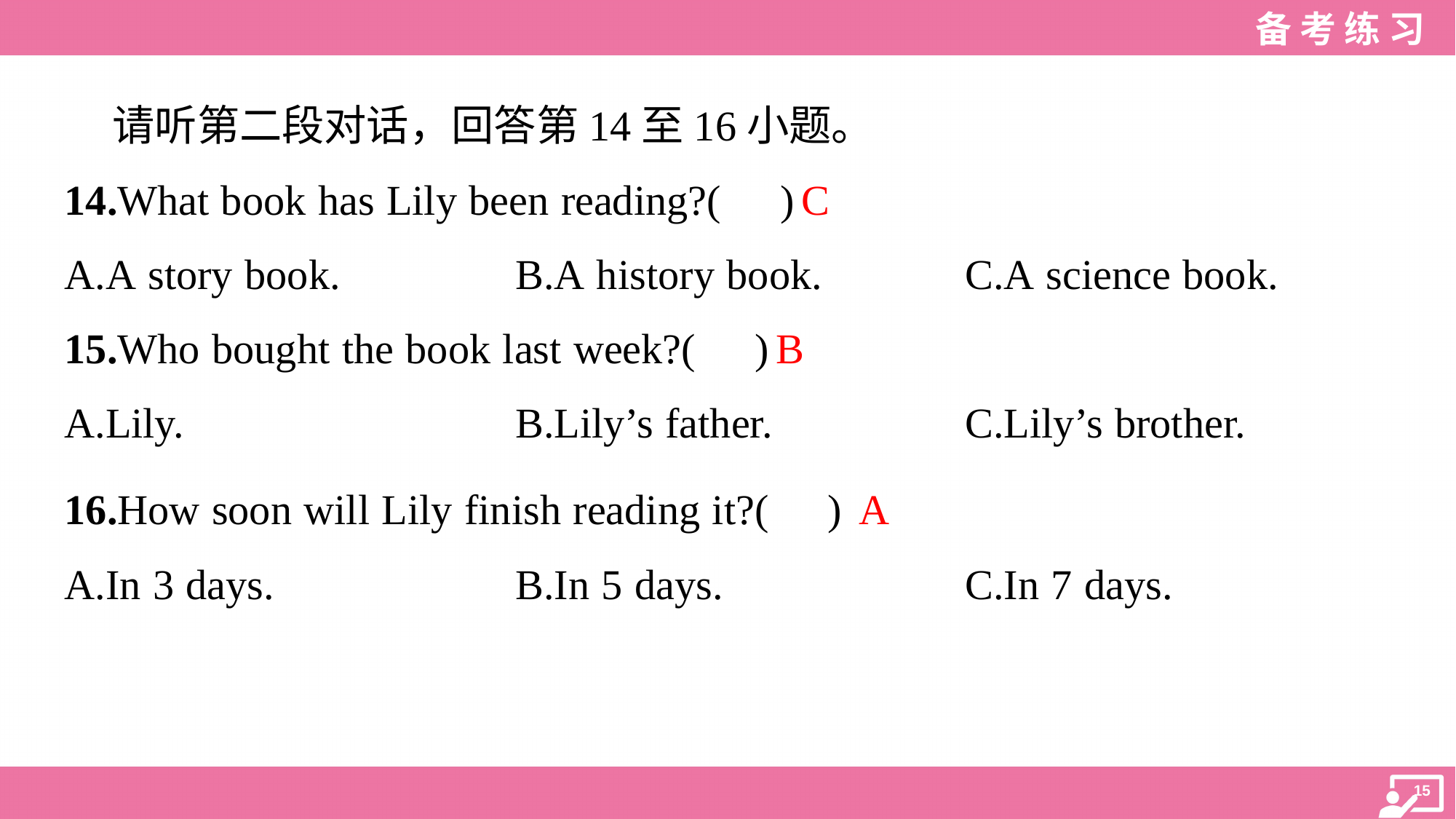

请听第二段对话，回答第14至16小题。
C
14.What book has Lily been reading?(     )
A.A story book.	B.A history book.	C.A science book.
B
15.Who bought the book last week?(     )
A.Lily.	B.Lily’s father.	C.Lily’s brother.
A
16.How soon will Lily finish reading it?(     )
A.In 3 days.	B.In 5 days.	C.In 7 days.